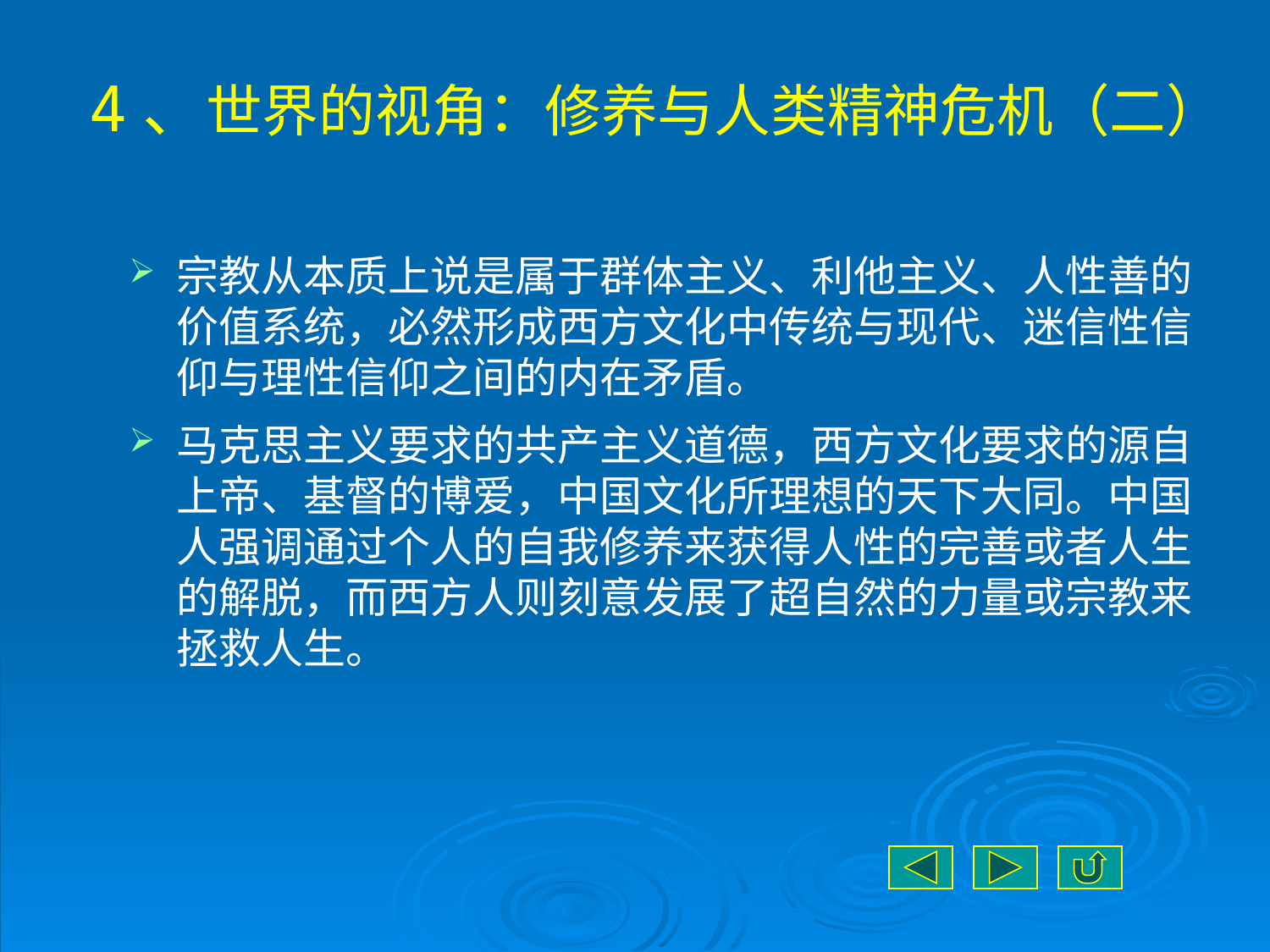

# 4、世界的视角：修养与人类精神危机（二）
宗教从本质上说是属于群体主义、利他主义、人性善的价值系统，必然形成西方文化中传统与现代、迷信性信仰与理性信仰之间的内在矛盾。
马克思主义要求的共产主义道德，西方文化要求的源自上帝、基督的博爱，中国文化所理想的天下大同。中国人强调通过个人的自我修养来获得人性的完善或者人生的解脱，而西方人则刻意发展了超自然的力量或宗教来拯救人生。